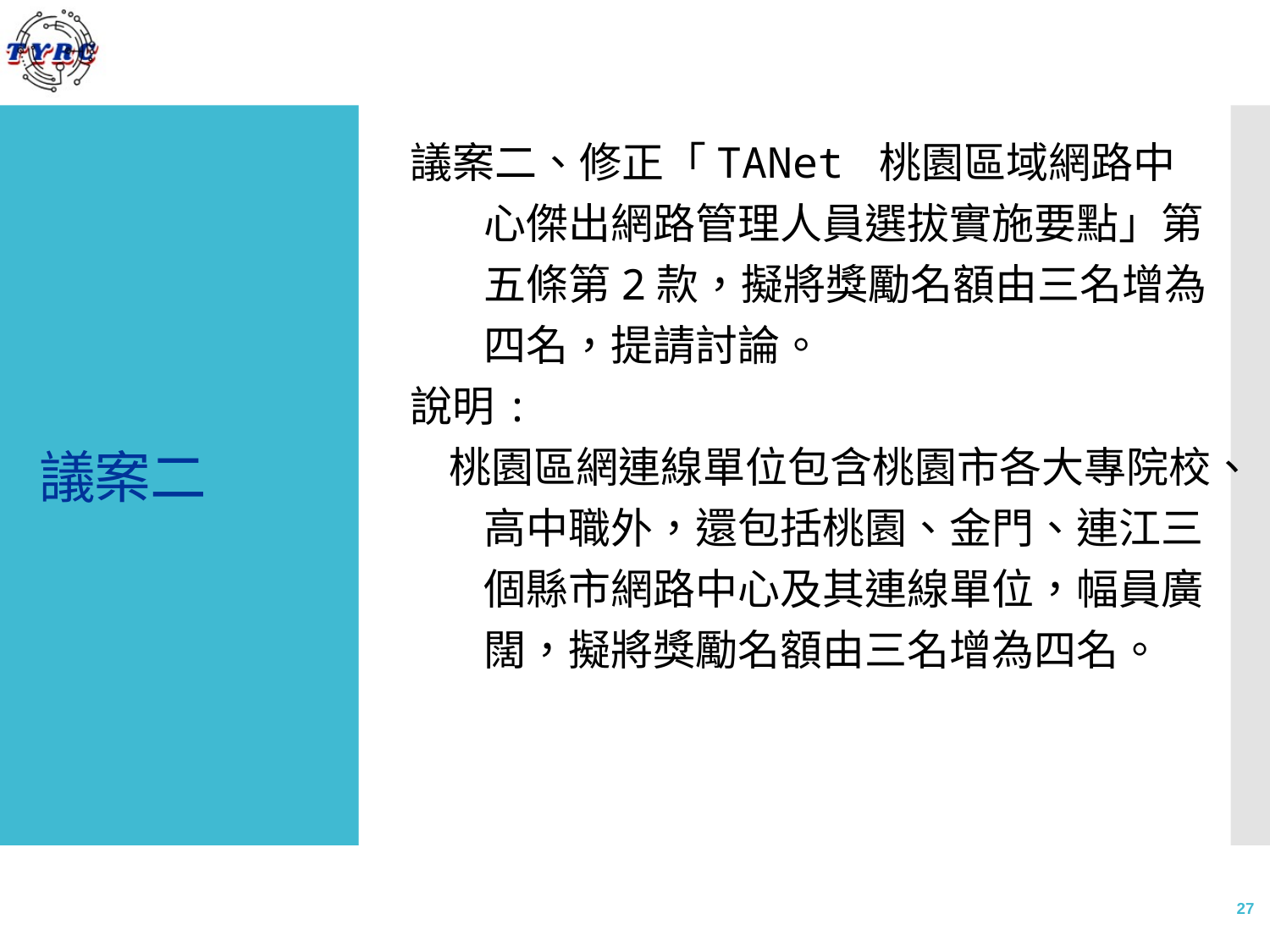

議案二、修正「TANet 桃園區域網路中心傑出網路管理人員選拔實施要點」第五條第2款，擬將獎勵名額由三名增為四名，提請討論。
說明:
   桃園區網連線單位包含桃園市各大專院校、高中職外，還包括桃園、金門、連江三個縣市網路中心及其連線單位，幅員廣闊，擬將獎勵名額由三名增為四名。
# 議案二
27